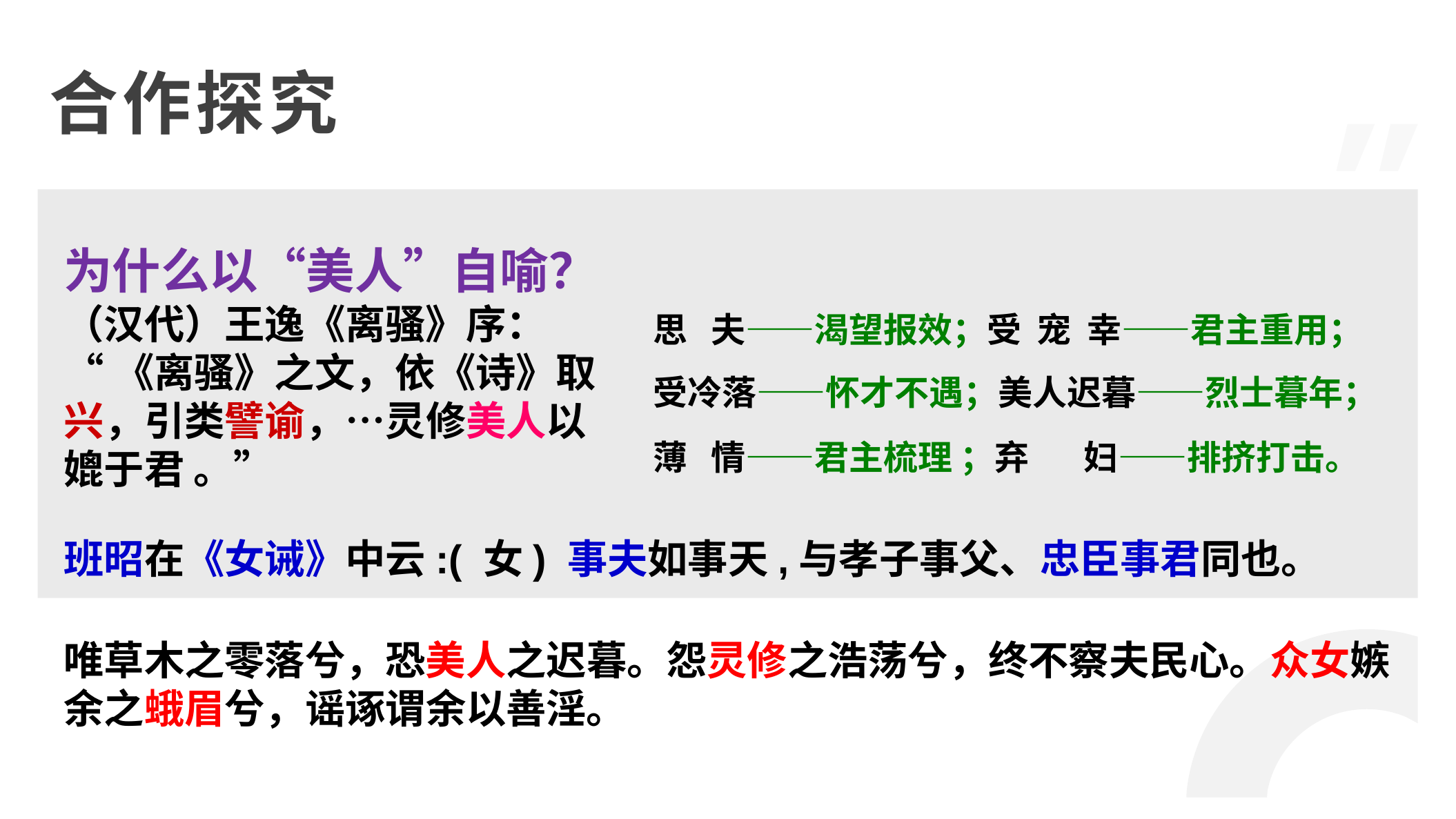

合作探究

# 为什么以“美人”自喻？
（汉代）王逸《离骚》序：
“《离骚》之文，依《诗》取兴，引类譬谕，…灵修美人以媲于君 。”
思   夫——渴望报效；受  宠  幸——君主重用；
受冷落——怀才不遇；美人迟暮——烈士暮年；
薄   情——君主梳理 ；弃       妇——排挤打击。
班昭在《女诫》中云:( 女) 事夫如事天,与孝子事父、忠臣事君同也。
唯草木之零落兮，恐美人之迟暮。怨灵修之浩荡兮，终不察夫民心。众女嫉余之蛾眉兮，谣诼谓余以善淫。